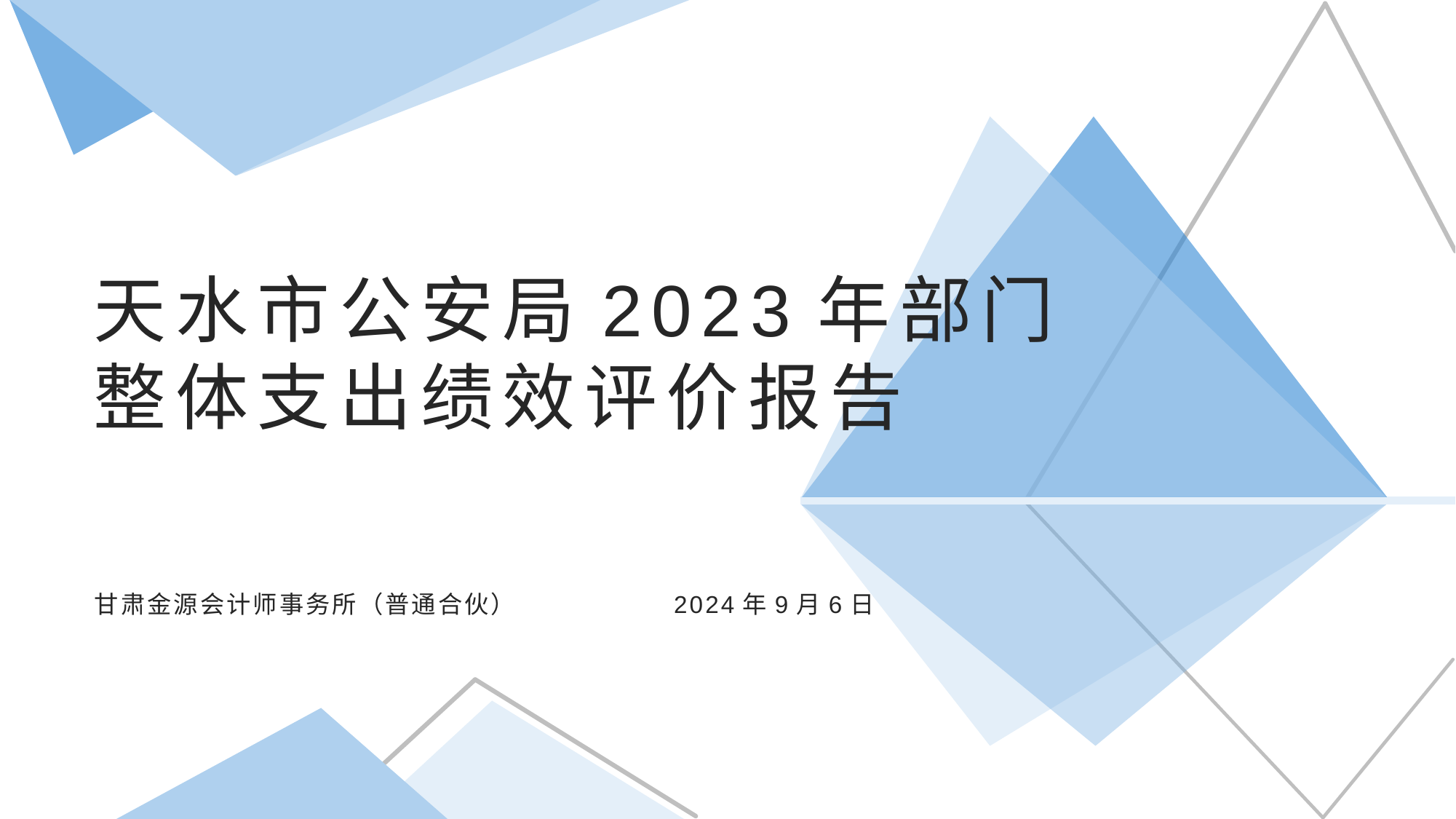

天水市公安局2023年部门整体支出绩效评价报告
2024年9月6日
甘肃金源会计师事务所（普通合伙）